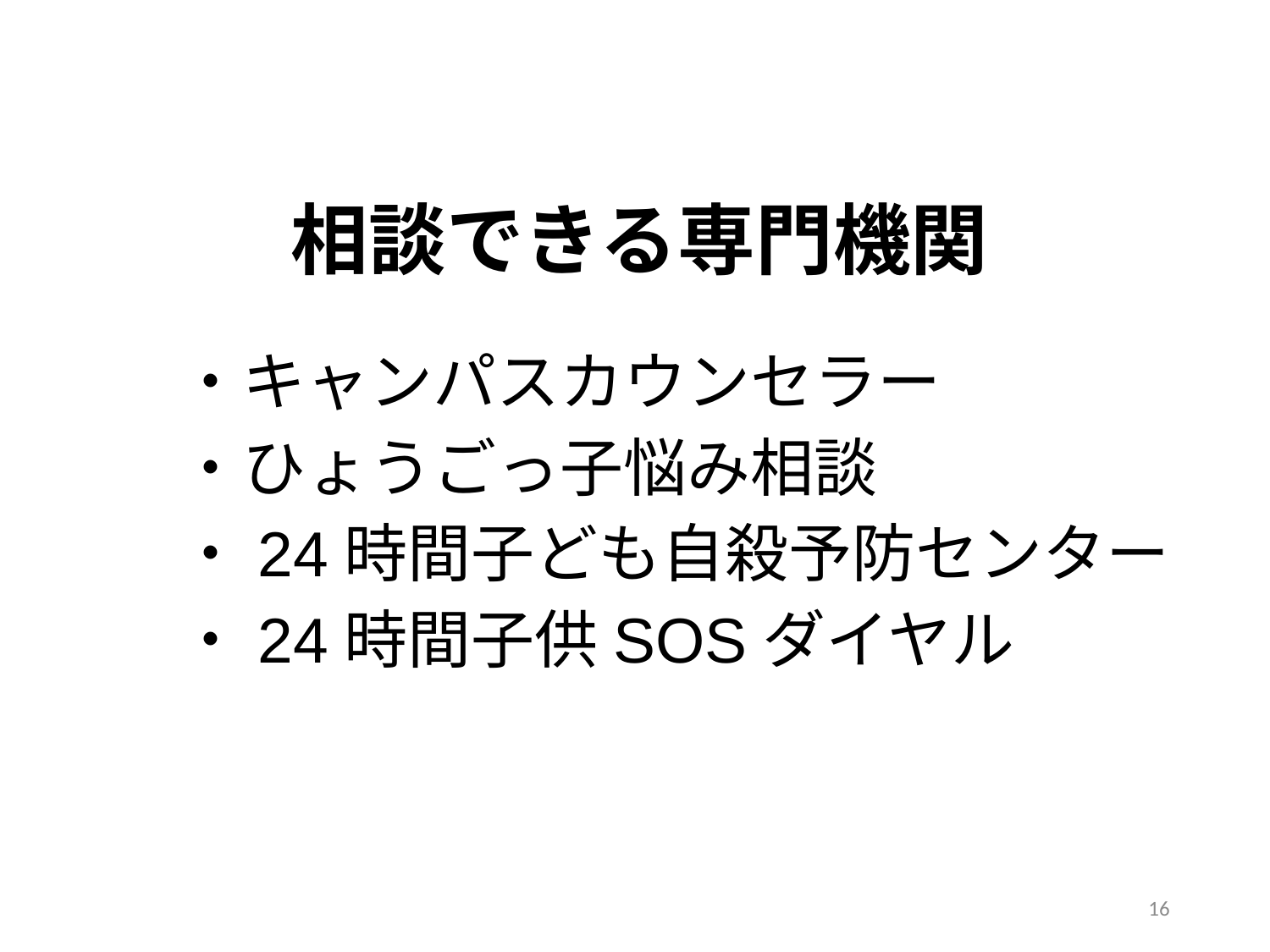

# 相談できる専門機関
・キャンパスカウンセラー
・ひょうごっ子悩み相談
・24時間子ども自殺予防センター
・24時間子供SOSダイヤル

16